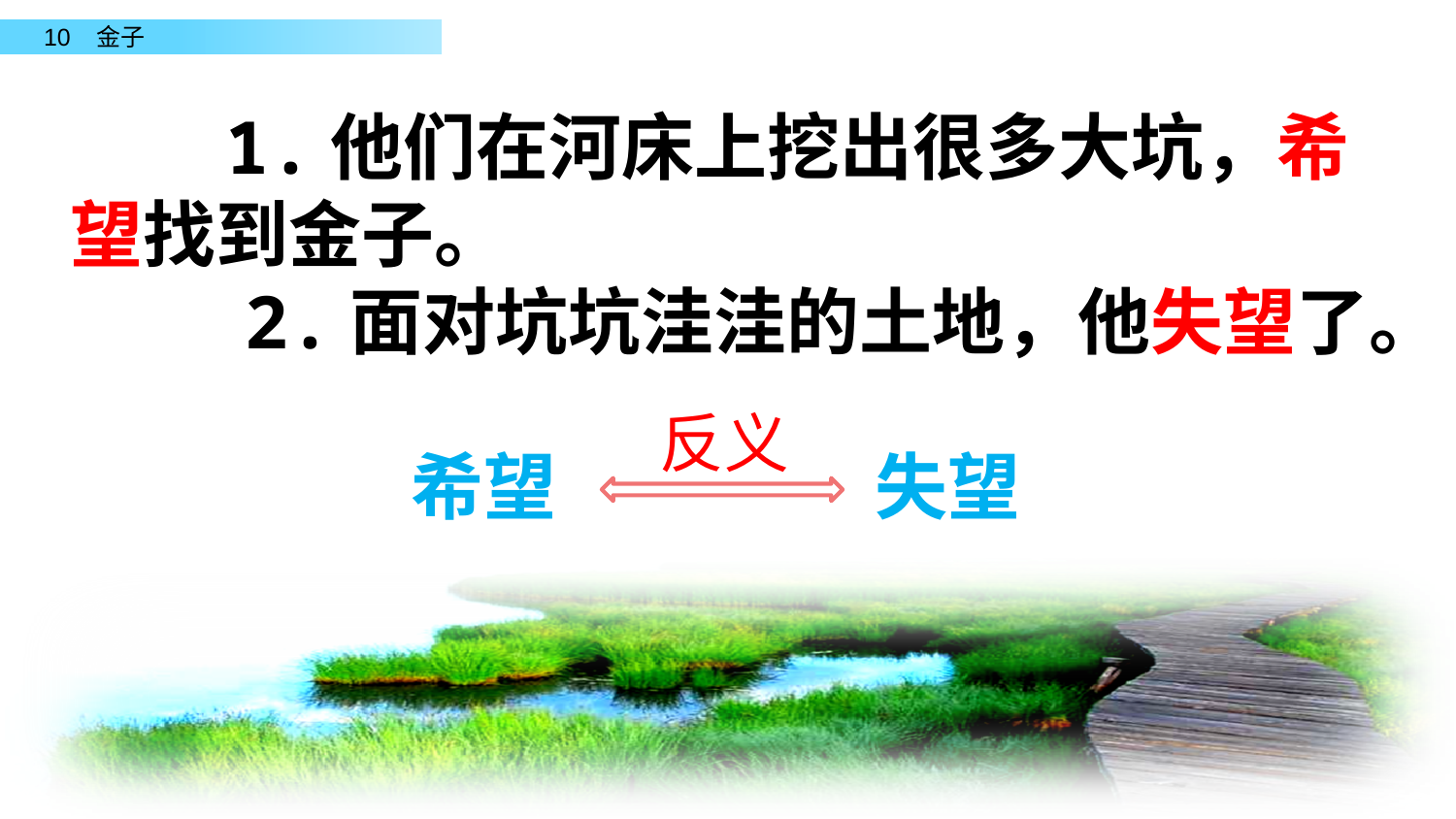

1.他们在河床上挖出很多大坑，希望找到金子。
    2.面对坑坑洼洼的土地，他失望了。
反义
希望
失望